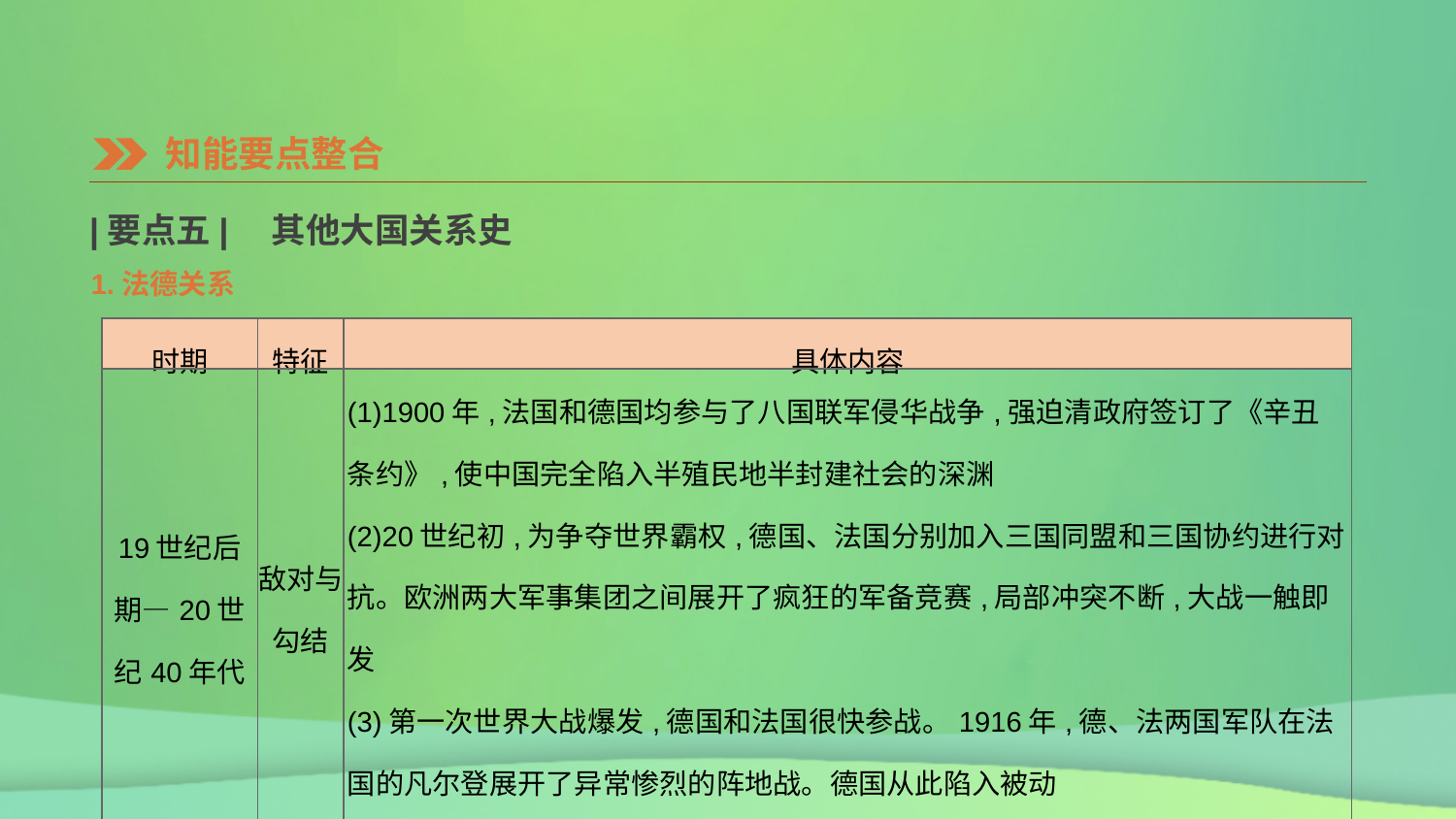

知能要点整合

|要点五|　其他大国关系史
1.法德关系
| 时期 | 特征 | 具体内容 |
| --- | --- | --- |
| 19世纪后 期—20世 纪40年代 | 敌对与勾结 | (1)1900年,法国和德国均参与了八国联军侵华战争,强迫清政府签订了《辛丑条约》,使中国完全陷入半殖民地半封建社会的深渊 (2)20世纪初,为争夺世界霸权,德国、法国分别加入三国同盟和三国协约进行对抗。欧洲两大军事集团之间展开了疯狂的军备竞赛,局部冲突不断,大战一触即发 (3)第一次世界大战爆发,德国和法国很快参战。1916年,德、法两国军队在法国的凡尔登展开了异常惨烈的阵地战。德国从此陷入被动 (4)1919年巴黎和会上,法国极力主张削弱德国,会议签订了对德的《凡尔赛条约》,法国从德国手中收回了阿尔萨斯和洛林地区 |